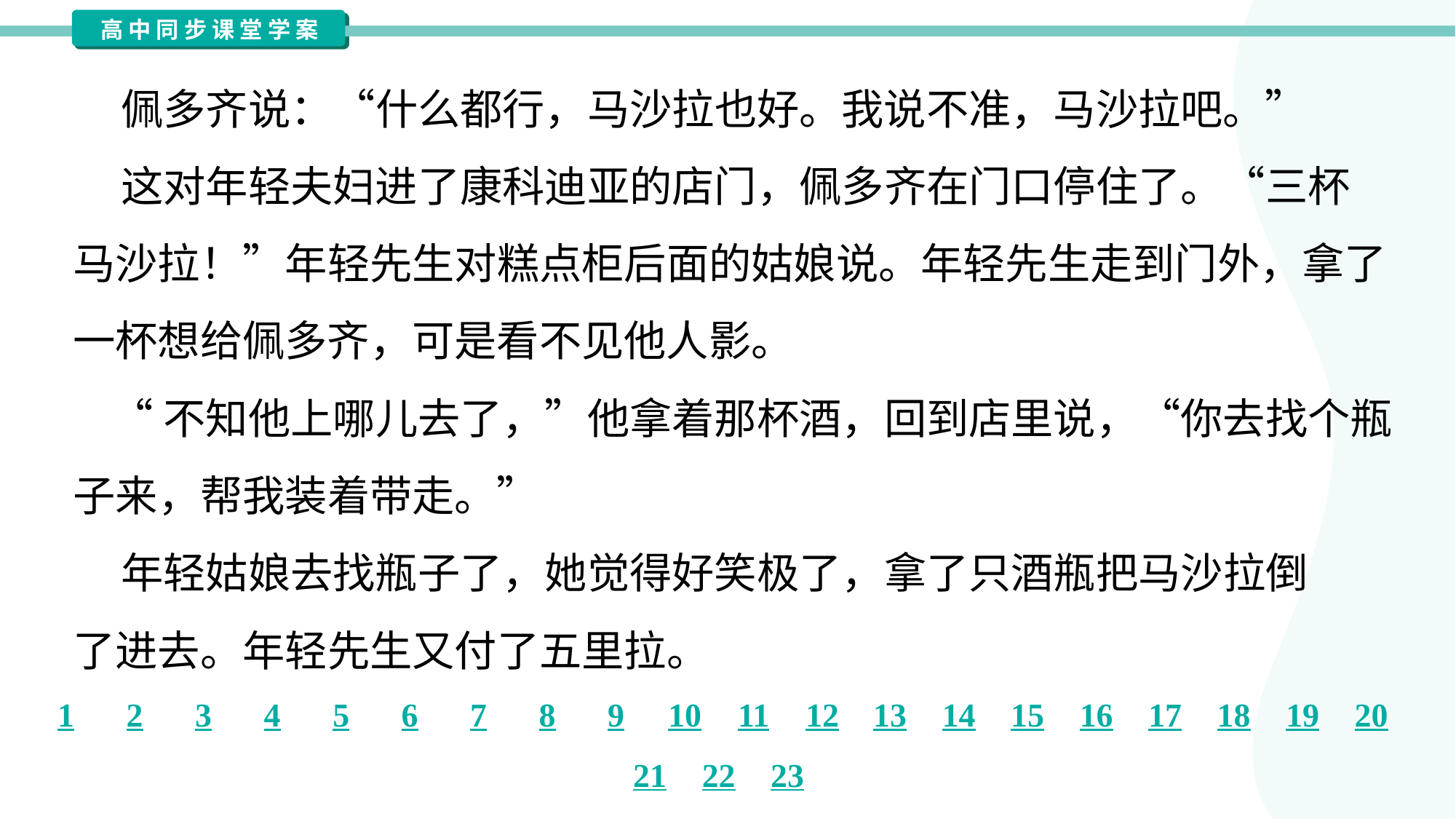

佩多齐说：“什么都行，马沙拉也好。我说不准，马沙拉吧。”
    这对年轻夫妇进了康科迪亚的店门，佩多齐在门口停住了。“三杯
马沙拉！”年轻先生对糕点柜后面的姑娘说。年轻先生走到门外，拿了
一杯想给佩多齐，可是看不见他人影。
    “不知他上哪儿去了，”他拿着那杯酒，回到店里说，“你去找个瓶
子来，帮我装着带走。”
    年轻姑娘去找瓶子了，她觉得好笑极了，拿了只酒瓶把马沙拉倒
了进去。年轻先生又付了五里拉。